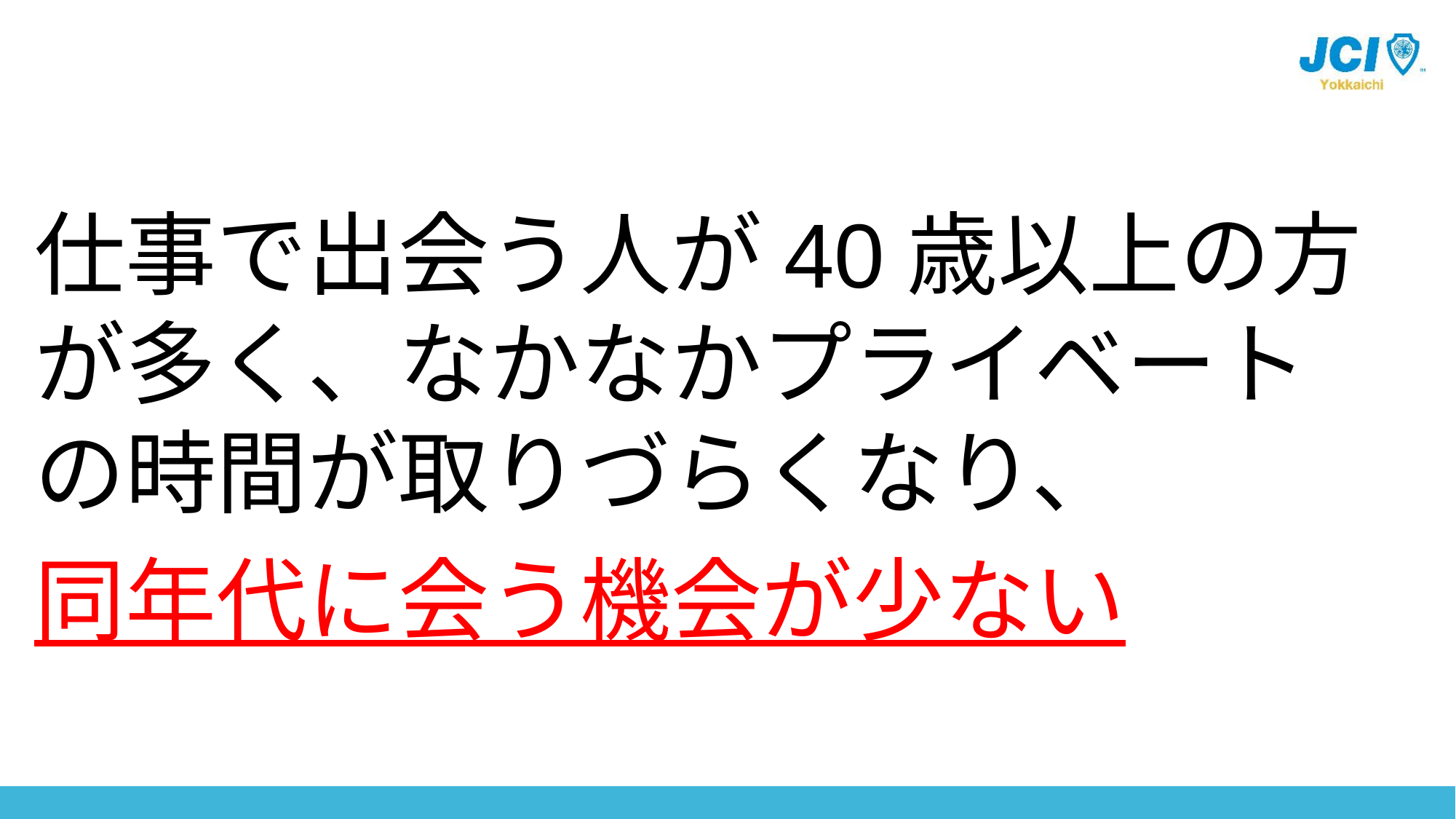

#
仕事で出会う人が40歳以上の方が多く、なかなかプライベートの時間が取りづらくなり、
同年代に会う機会が少ない